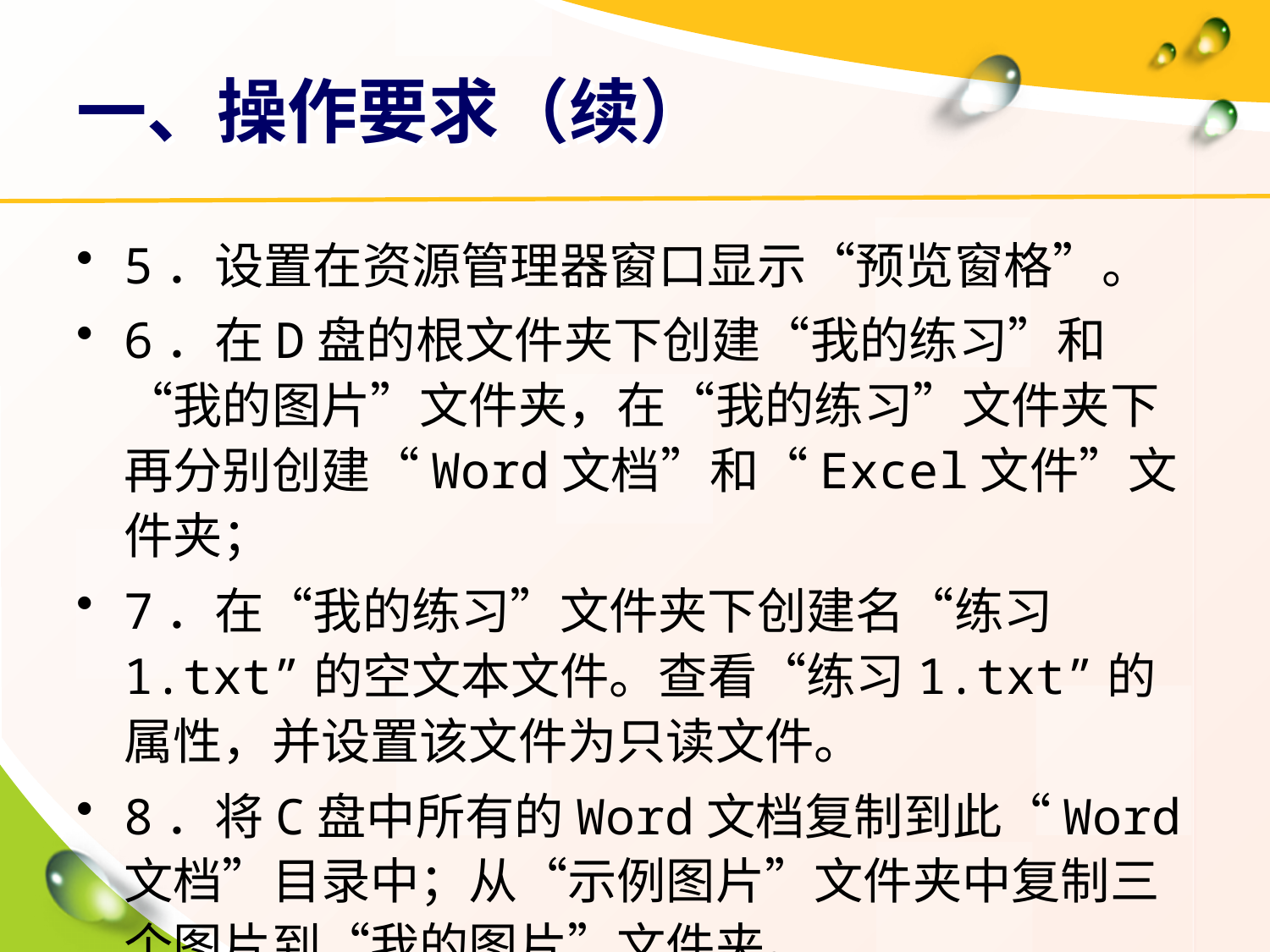

# 一、操作要求（续）
5．设置在资源管理器窗口显示“预览窗格”。
6．在D盘的根文件夹下创建“我的练习”和“我的图片”文件夹，在“我的练习”文件夹下再分别创建“Word文档”和“Excel文件”文件夹；
7．在“我的练习”文件夹下创建名“练习1.txt”的空文本文件。查看“练习1.txt”的属性，并设置该文件为只读文件。
8．将C盘中所有的Word文档复制到此“Word文档”目录中；从“示例图片”文件夹中复制三个图片到“我的图片”文件夹。